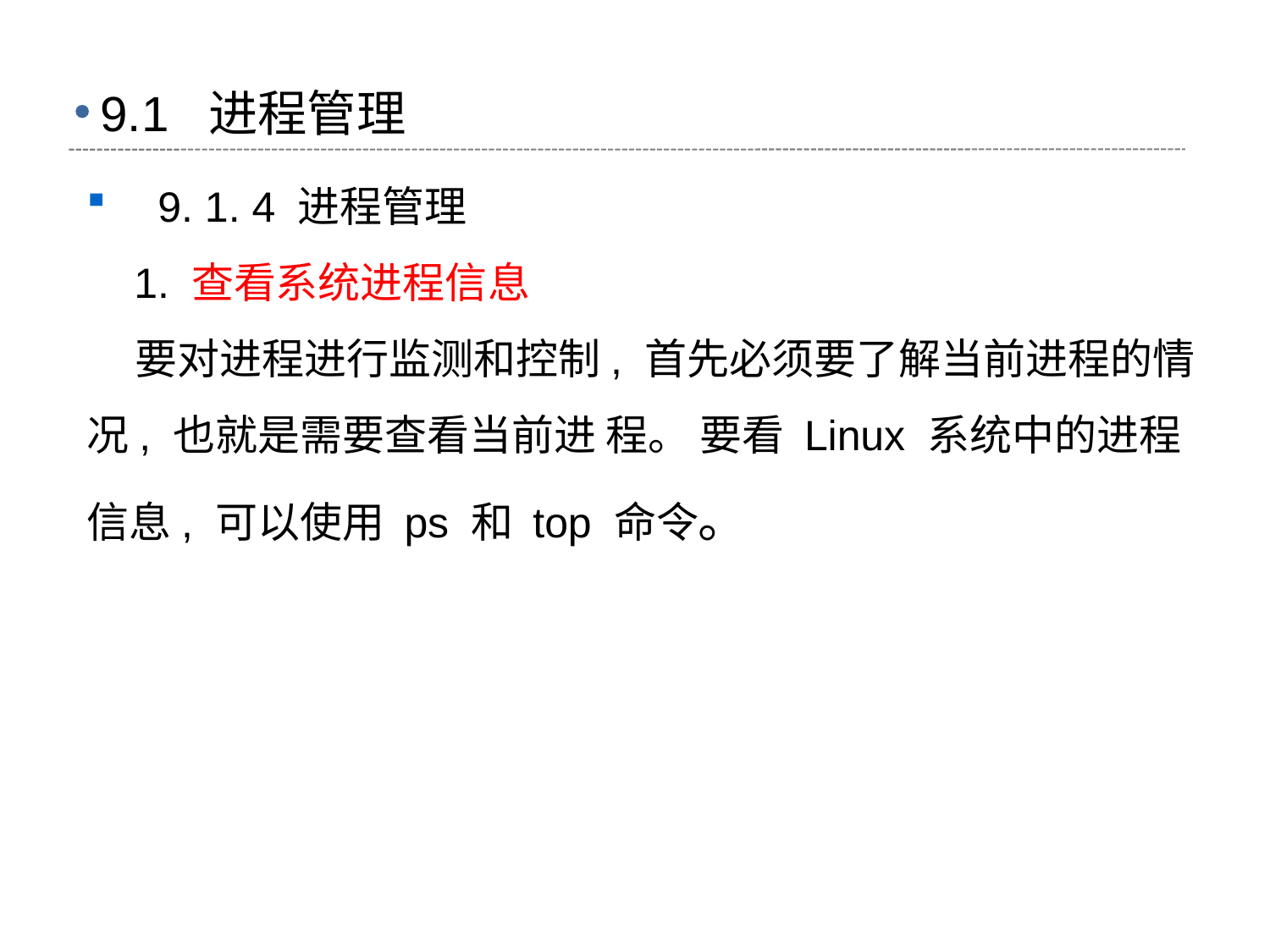

# 9.1  进程管理
  9. 1. 4 进程管理
    1. 查看系统进程信息
    要对进程进行监测和控制, 首先必须要了解当前进程的情况, 也就是需要查看当前进 程。 要看 Linux 系统中的进程信息, 可以使用 ps 和 top 命令。